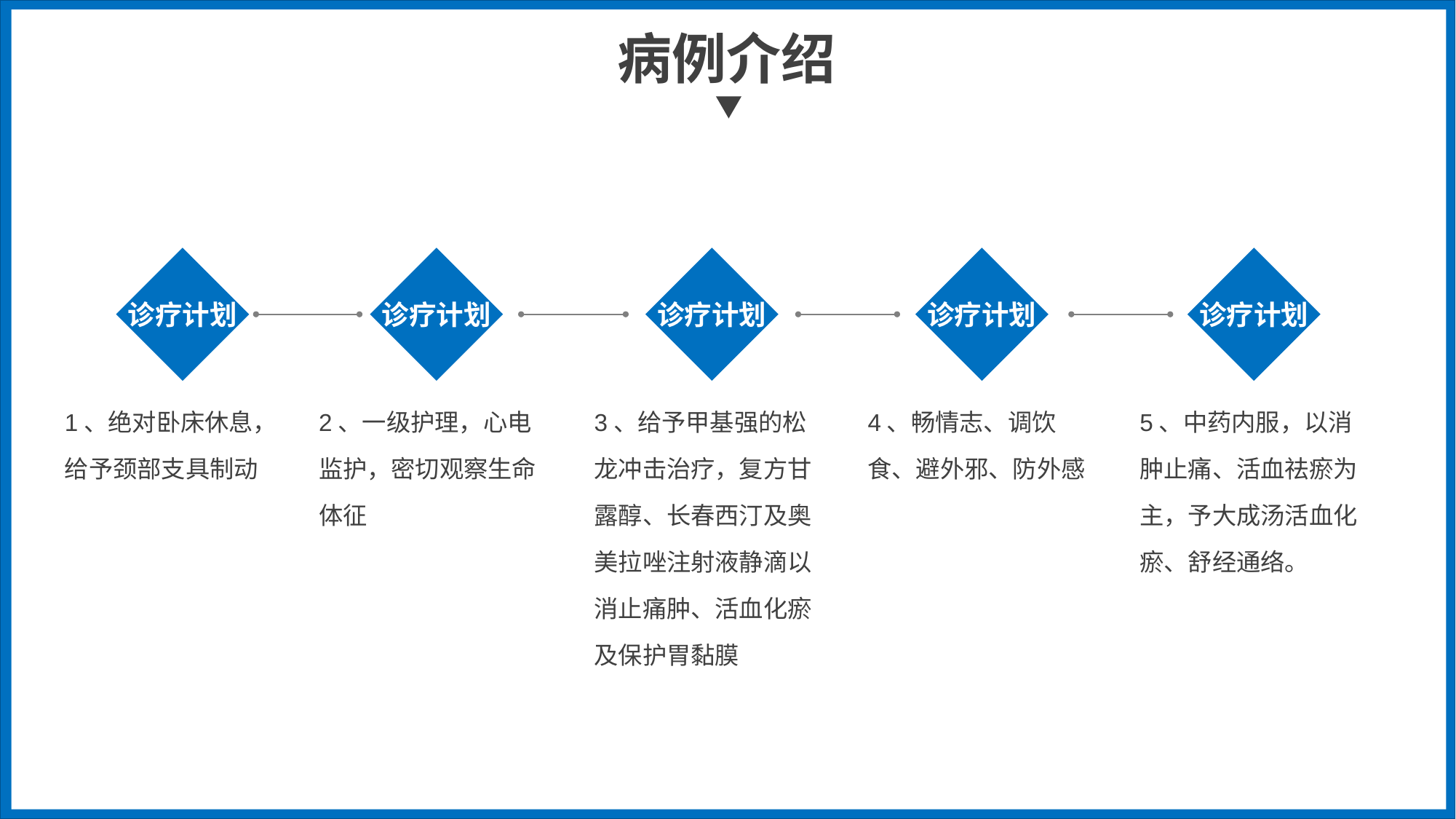

诊疗计划
诊疗计划
诊疗计划
诊疗计划
诊疗计划
1、绝对卧床休息，给予颈部支具制动
2、一级护理，心电监护，密切观察生命体征
3、给予甲基强的松龙冲击治疗，复方甘露醇、长春西汀及奥美拉唑注射液静滴以消止痛肿、活血化瘀及保护胃黏膜
4、畅情志、调饮食、避外邪、防外感
5、中药内服，以消肿止痛、活血祛瘀为主，予大成汤活血化瘀、舒经通络。